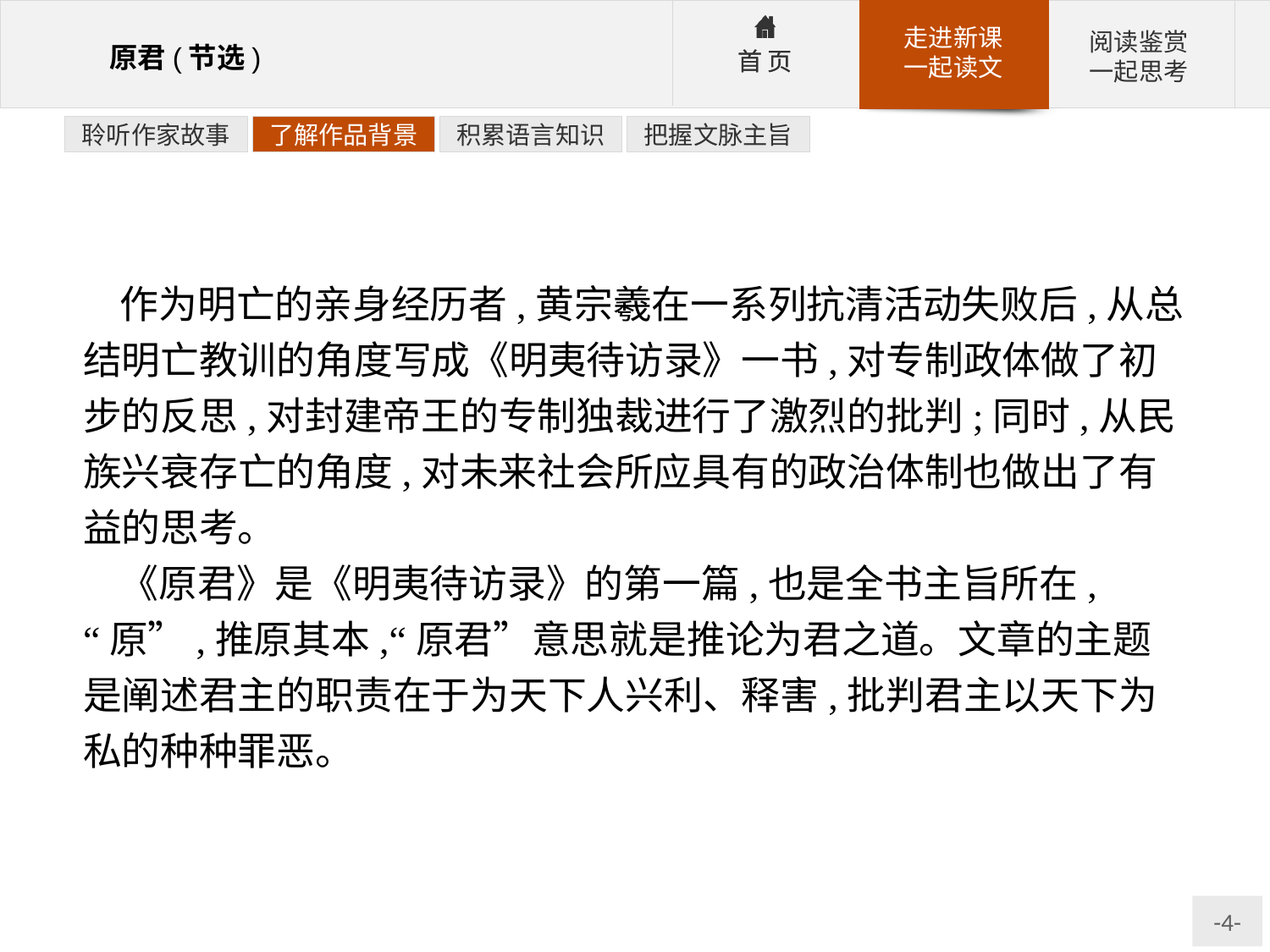

聆听作家故事
了解作品背景
积累语言知识
把握文脉主旨
作为明亡的亲身经历者,黄宗羲在一系列抗清活动失败后,从总结明亡教训的角度写成《明夷待访录》一书,对专制政体做了初步的反思,对封建帝王的专制独裁进行了激烈的批判;同时,从民族兴衰存亡的角度,对未来社会所应具有的政治体制也做出了有益的思考。
《原君》是《明夷待访录》的第一篇,也是全书主旨所在,“原”,推原其本,“原君”意思就是推论为君之道。文章的主题是阐述君主的职责在于为天下人兴利、释害,批判君主以天下为私的种种罪恶。